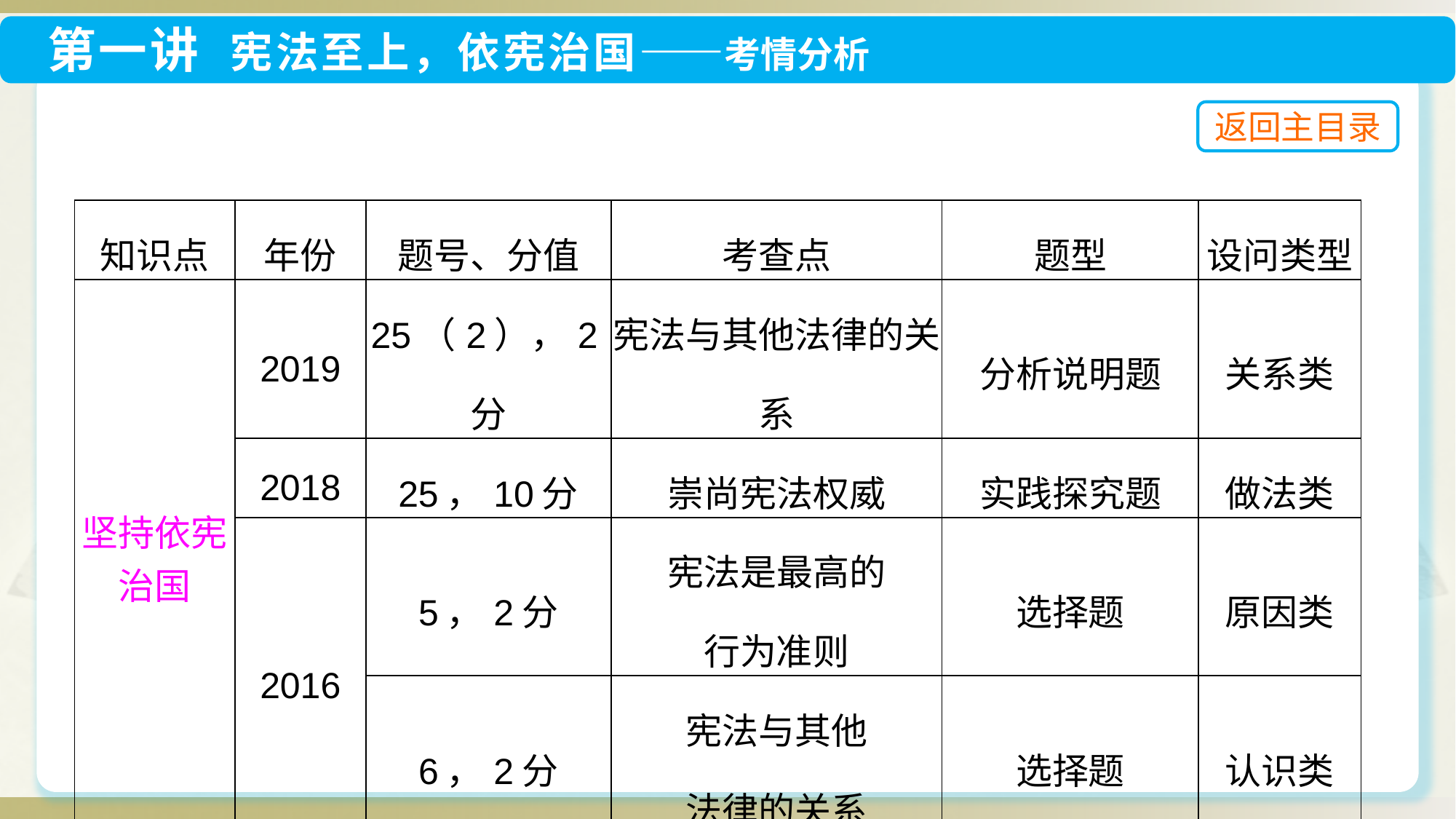

| 知识点 | 年份 | 题号、分值 | 考查点 | 题型 | 设问类型 |
| --- | --- | --- | --- | --- | --- |
| 坚持依宪治国 | 2019 | 25（2），2分 | 宪法与其他法律的关系 | 分析说明题 | 关系类 |
|  | 2018 | 25，10分 | 崇尚宪法权威 | 实践探究题 | 做法类 |
|  | 2016 | 5，2分 | 宪法是最高的 行为准则 | 选择题 | 原因类 |
|  |  | 6，2分 | 宪法与其他 法律的关系 | 选择题 | 认识类 |